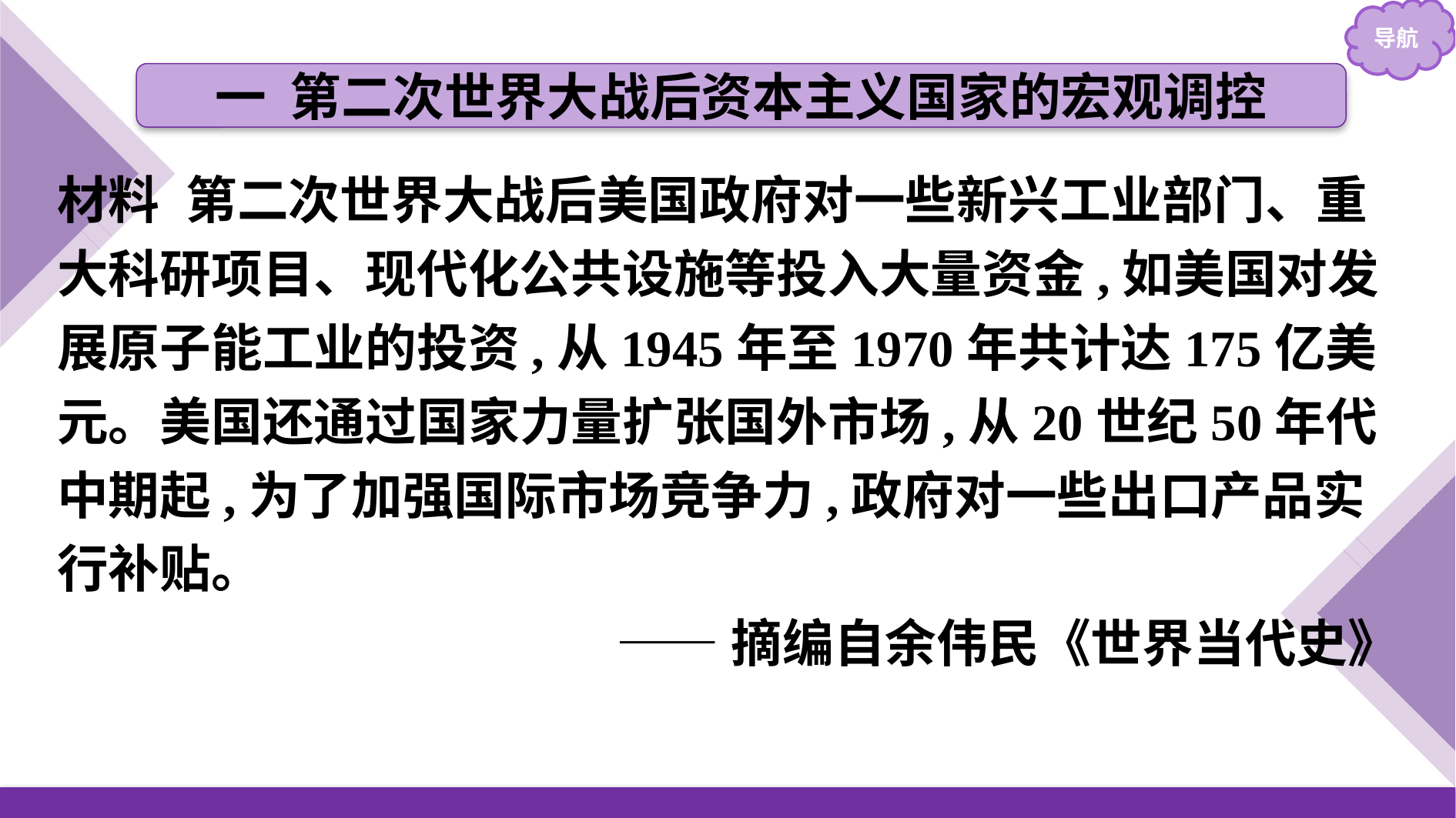

一  第二次世界大战后资本主义国家的宏观调控
材料  第二次世界大战后美国政府对一些新兴工业部门、重大科研项目、现代化公共设施等投入大量资金,如美国对发展原子能工业的投资,从1945年至1970年共计达175亿美元。美国还通过国家力量扩张国外市场,从20世纪50年代中期起,为了加强国际市场竞争力,政府对一些出口产品实行补贴。
——摘编自余伟民《世界当代史》